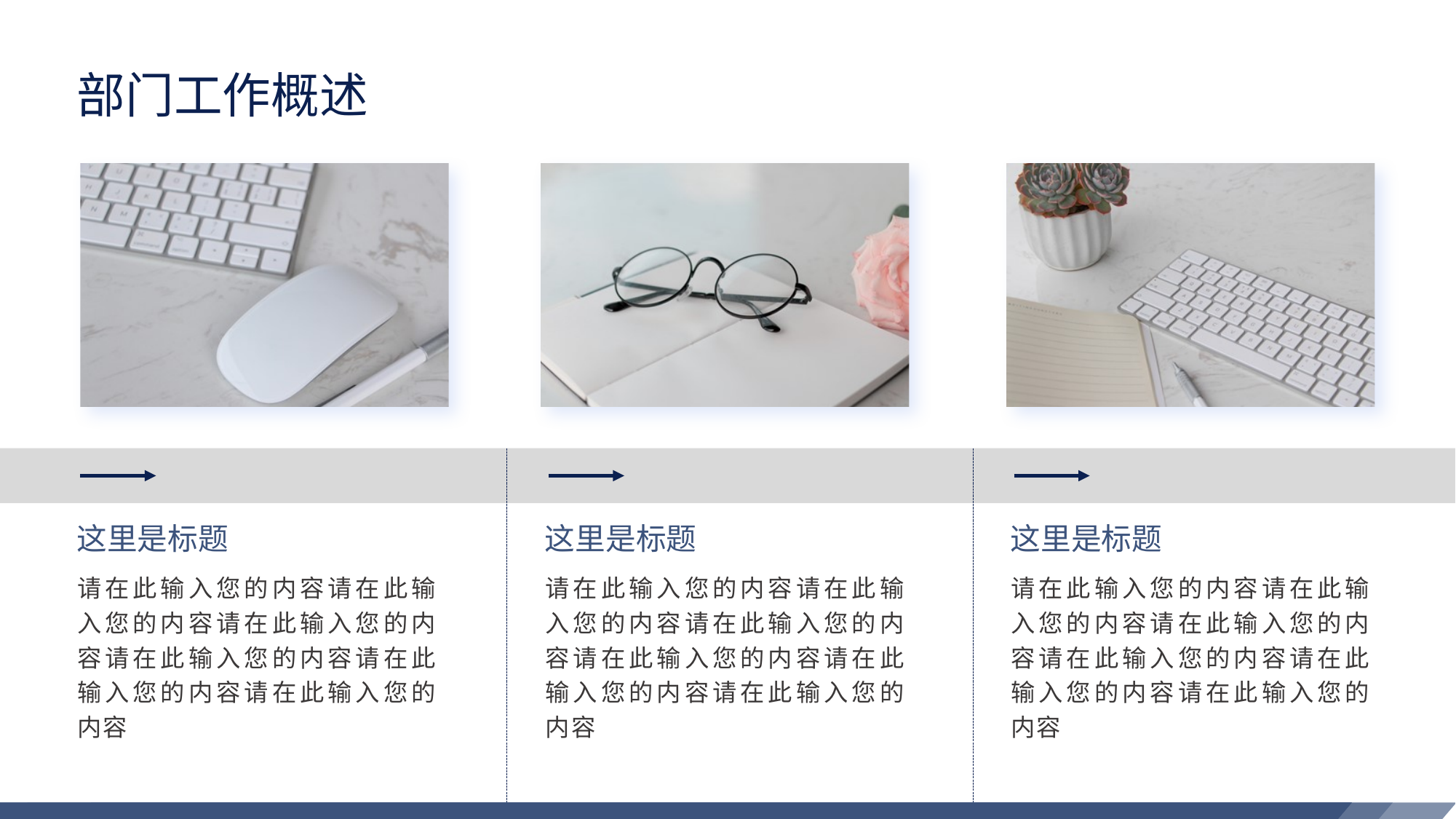

部门工作概述

这里是标题
这里是标题
这里是标题
请在此输入您的内容请在此输入您的内容请在此输入您的内容请在此输入您的内容请在此输入您的内容请在此输入您的内容
请在此输入您的内容请在此输入您的内容请在此输入您的内容请在此输入您的内容请在此输入您的内容请在此输入您的内容
请在此输入您的内容请在此输入您的内容请在此输入您的内容请在此输入您的内容请在此输入您的内容请在此输入您的内容